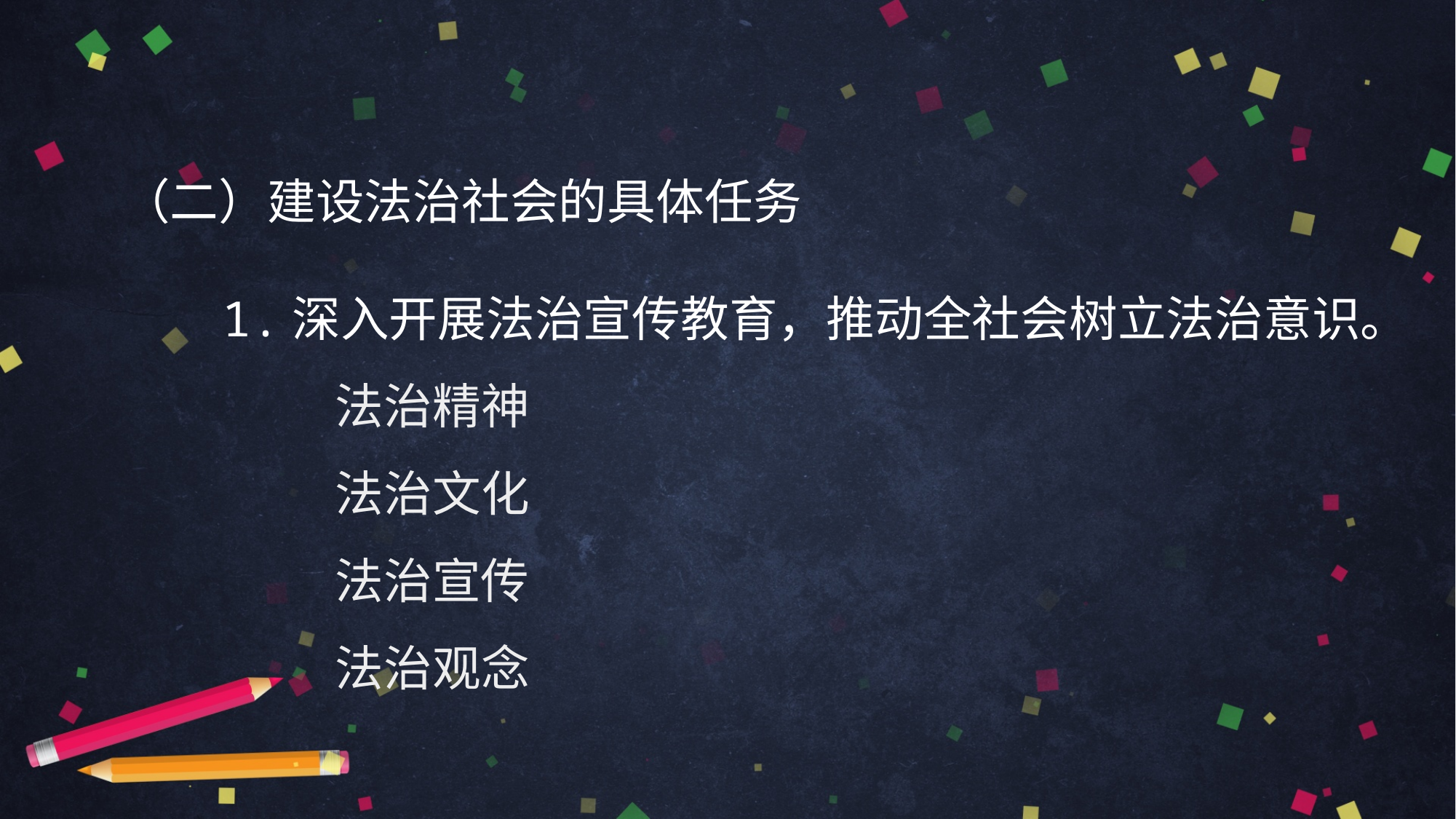

（二）建设法治社会的具体任务
1.深入开展法治宣传教育，推动全社会树立法治意识。
法治精神
法治文化
法治宣传
法治观念